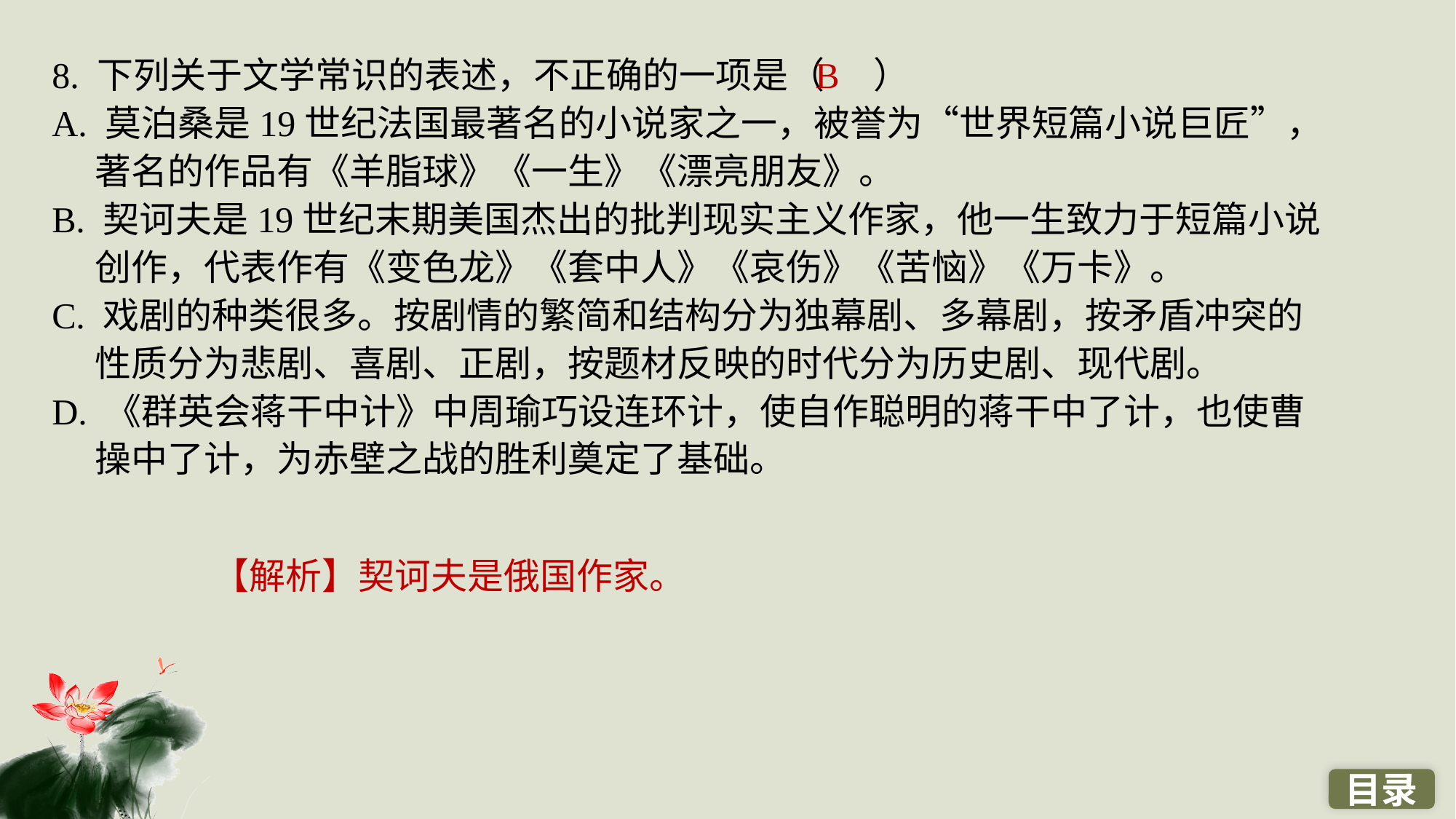

8. 下列关于文学常识的表述，不正确的一项是（      ）
A. 莫泊桑是19世纪法国最著名的小说家之一，被誉为“世界短篇小说巨匠”，著名的作品有《羊脂球》《一生》《漂亮朋友》。
B. 契诃夫是19世纪末期美国杰出的批判现实主义作家，他一生致力于短篇小说创作，代表作有《变色龙》《套中人》《哀伤》《苦恼》《万卡》。
C. 戏剧的种类很多。按剧情的繁简和结构分为独幕剧、多幕剧，按矛盾冲突的性质分为悲剧、喜剧、正剧，按题材反映的时代分为历史剧、现代剧。
D. 《群英会蒋干中计》中周瑜巧设连环计，使自作聪明的蒋干中了计，也使曹操中了计，为赤壁之战的胜利奠定了基础。
B
【解析】契诃夫是俄国作家。